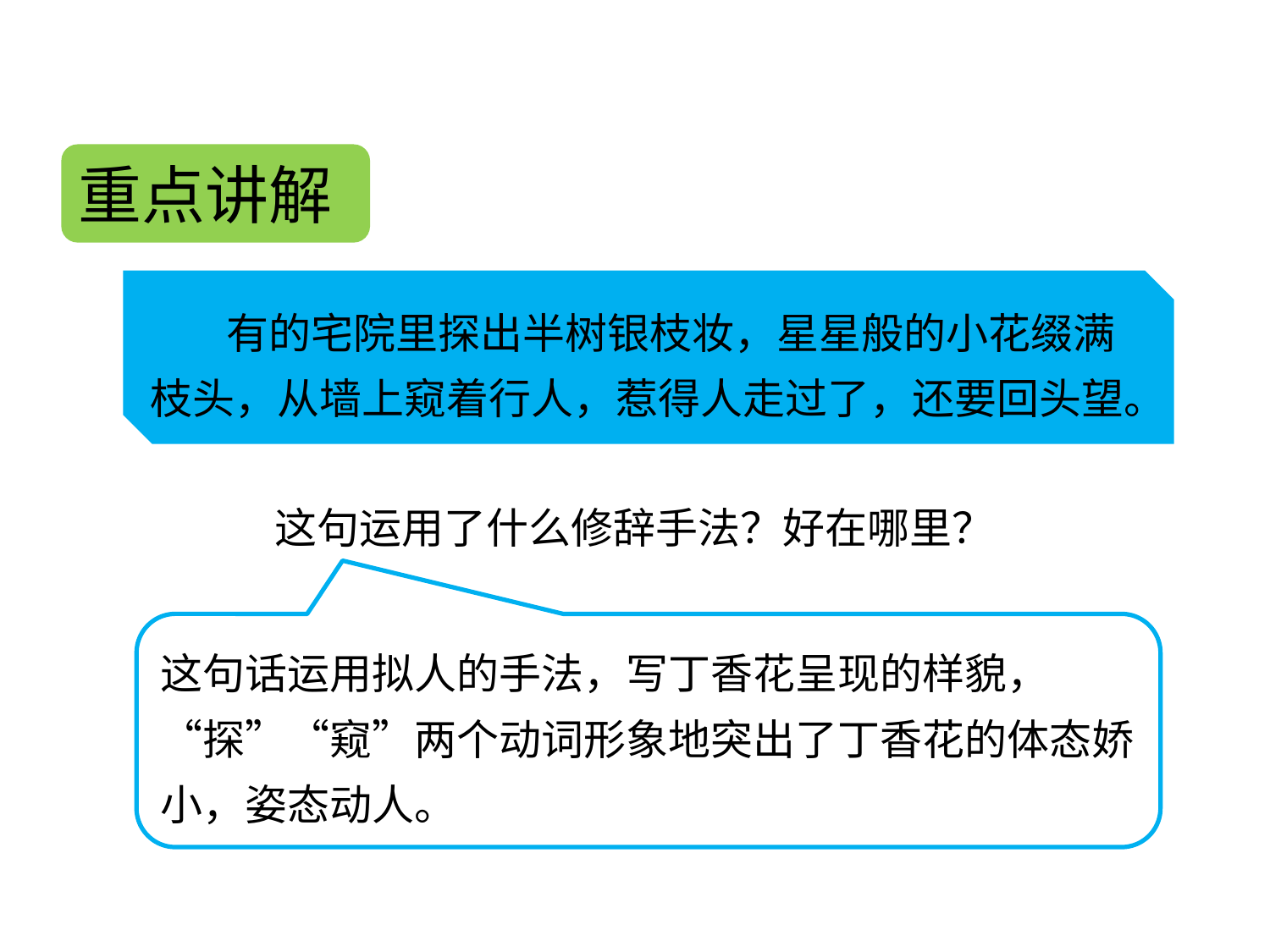

重点讲解
       有的宅院里探出半树银枝妆，星星般的小花缀满枝头，从墙上窥着行人，惹得人走过了，还要回头望。
这句运用了什么修辞手法？好在哪里？
这句话运用拟人的手法，写丁香花呈现的样貌，“探”“窥”两个动词形象地突出了丁香花的体态娇小，姿态动人。